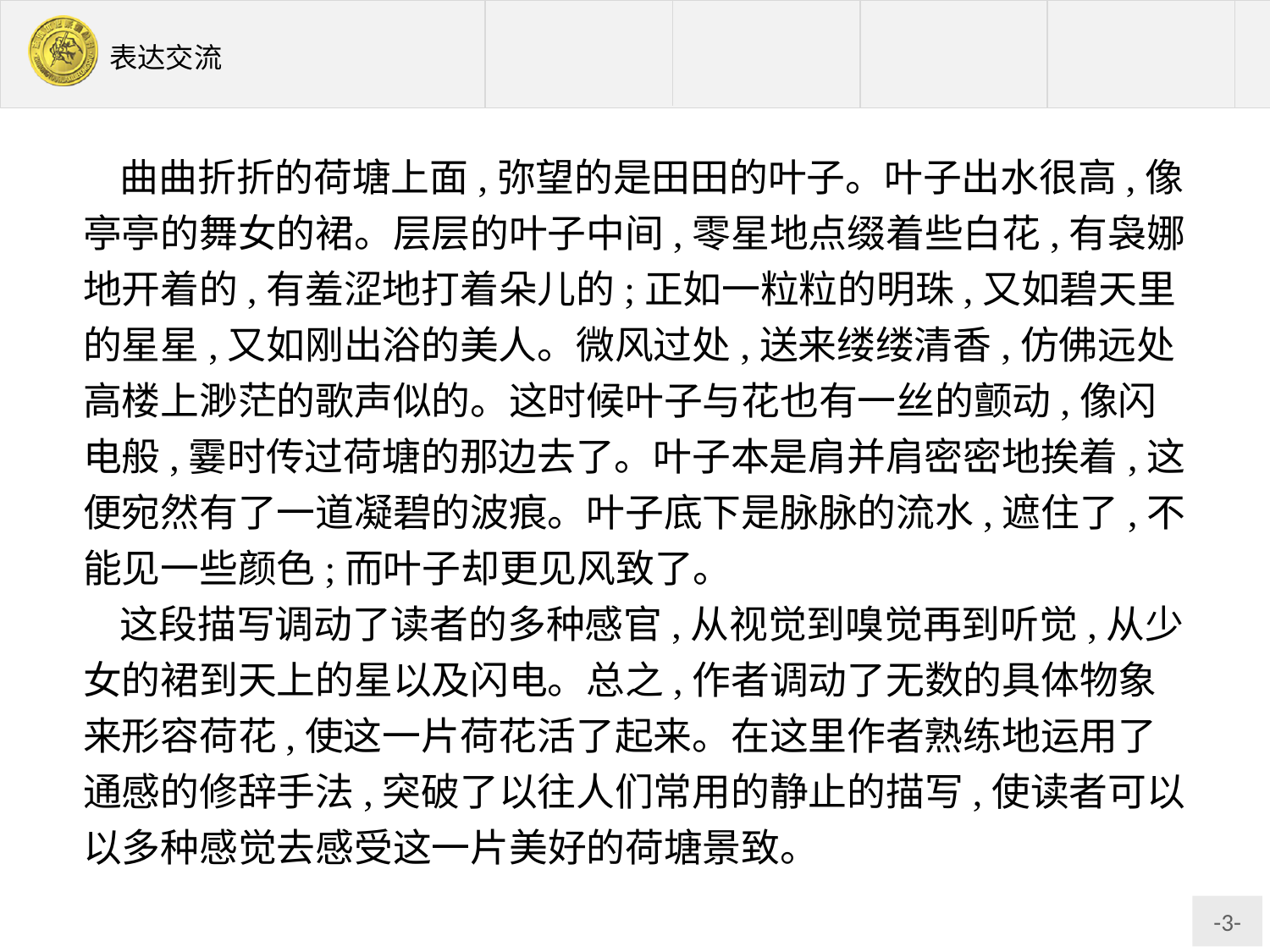

曲曲折折的荷塘上面,弥望的是田田的叶子。叶子出水很高,像亭亭的舞女的裙。层层的叶子中间,零星地点缀着些白花,有袅娜地开着的,有羞涩地打着朵儿的;正如一粒粒的明珠,又如碧天里的星星,又如刚出浴的美人。微风过处,送来缕缕清香,仿佛远处高楼上渺茫的歌声似的。这时候叶子与花也有一丝的颤动,像闪电般,霎时传过荷塘的那边去了。叶子本是肩并肩密密地挨着,这便宛然有了一道凝碧的波痕。叶子底下是脉脉的流水,遮住了,不能见一些颜色;而叶子却更见风致了。
这段描写调动了读者的多种感官,从视觉到嗅觉再到听觉,从少女的裙到天上的星以及闪电。总之,作者调动了无数的具体物象来形容荷花,使这一片荷花活了起来。在这里作者熟练地运用了通感的修辞手法,突破了以往人们常用的静止的描写,使读者可以以多种感觉去感受这一片美好的荷塘景致。